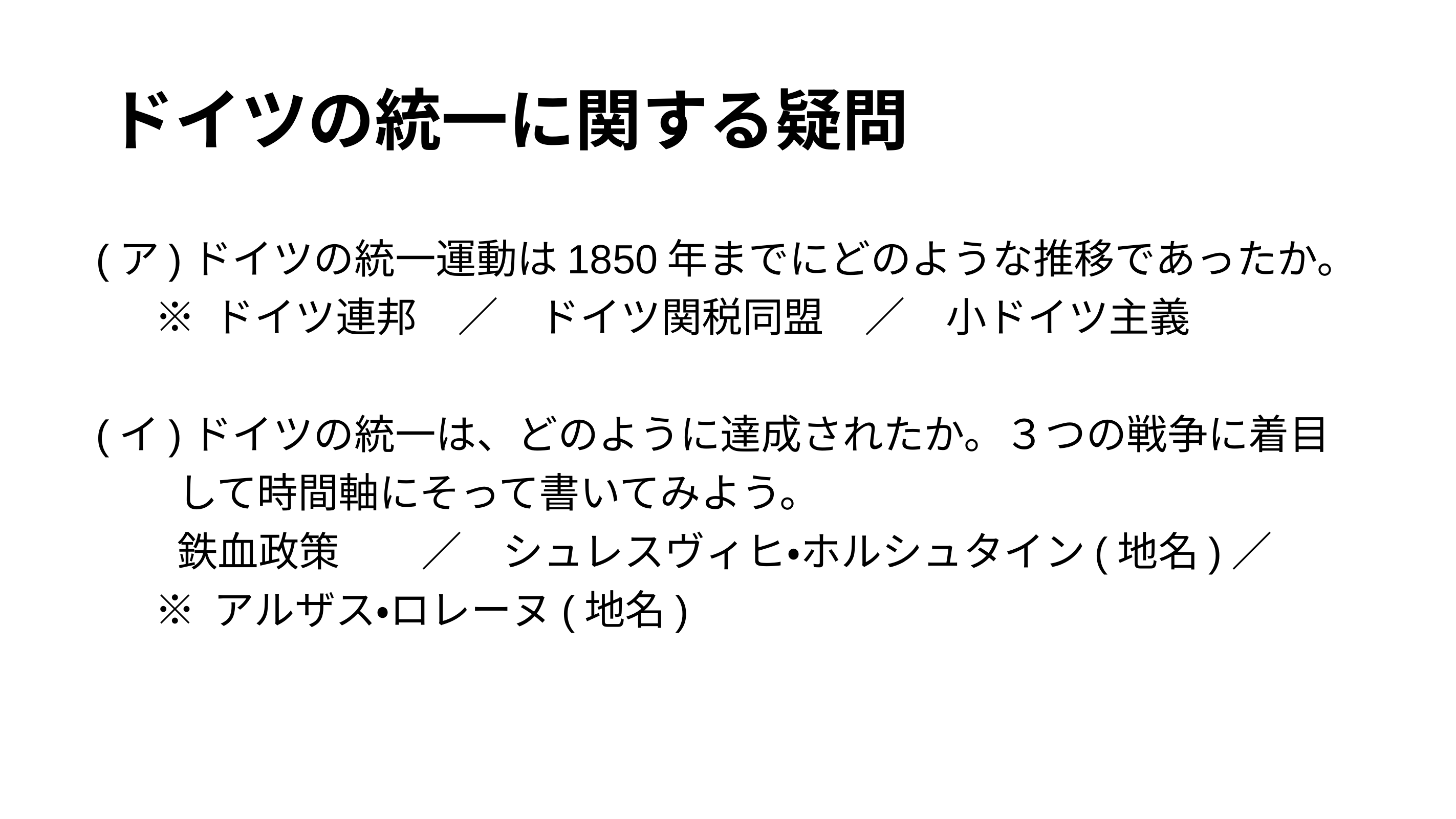

# ドイツの統一に関する疑問
(ア)ドイツの統一運動は1850年までにどのような推移であったか。
 　※  ドイツ連邦　／　ドイツ関税同盟　／　小ドイツ主義

(イ)ドイツの統一は、どのように達成されたか。３つの戦争に着目
　　して時間軸にそって書いてみよう。
　　鉄血政策　　／　シュレスヴィヒ・ホルシュタイン(地名)／
 　※  アルザス・ロレーヌ(地名)